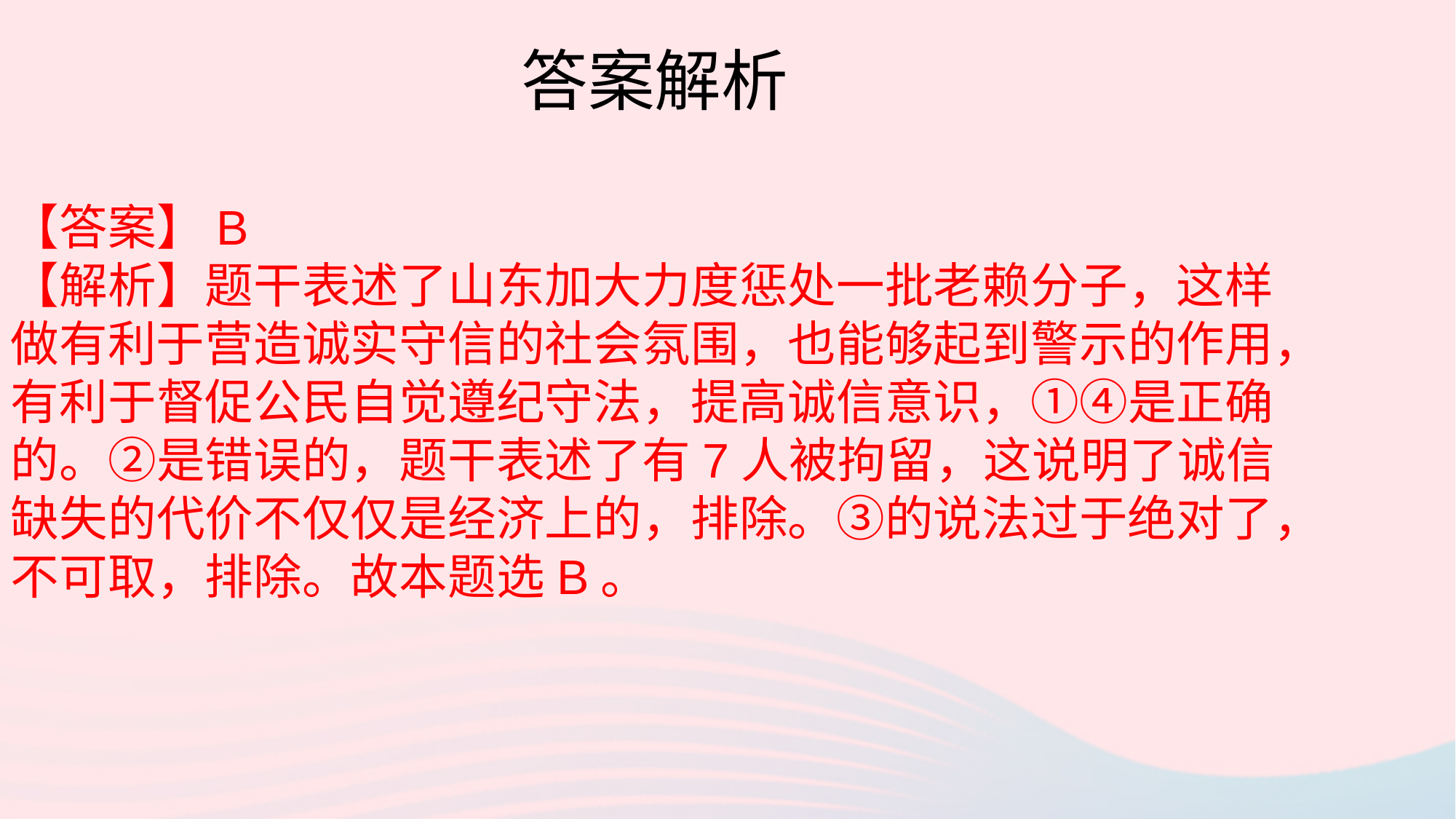

答案解析
【答案】B
【解析】题干表述了山东加大力度惩处一批老赖分子，这样做有利于营造诚实守信的社会氛围，也能够起到警示的作用，有利于督促公民自觉遵纪守法，提高诚信意识，①④是正确的。②是错误的，题干表述了有7人被拘留，这说明了诚信缺失的代价不仅仅是经济上的，排除。③的说法过于绝对了，不可取，排除。故本题选B。